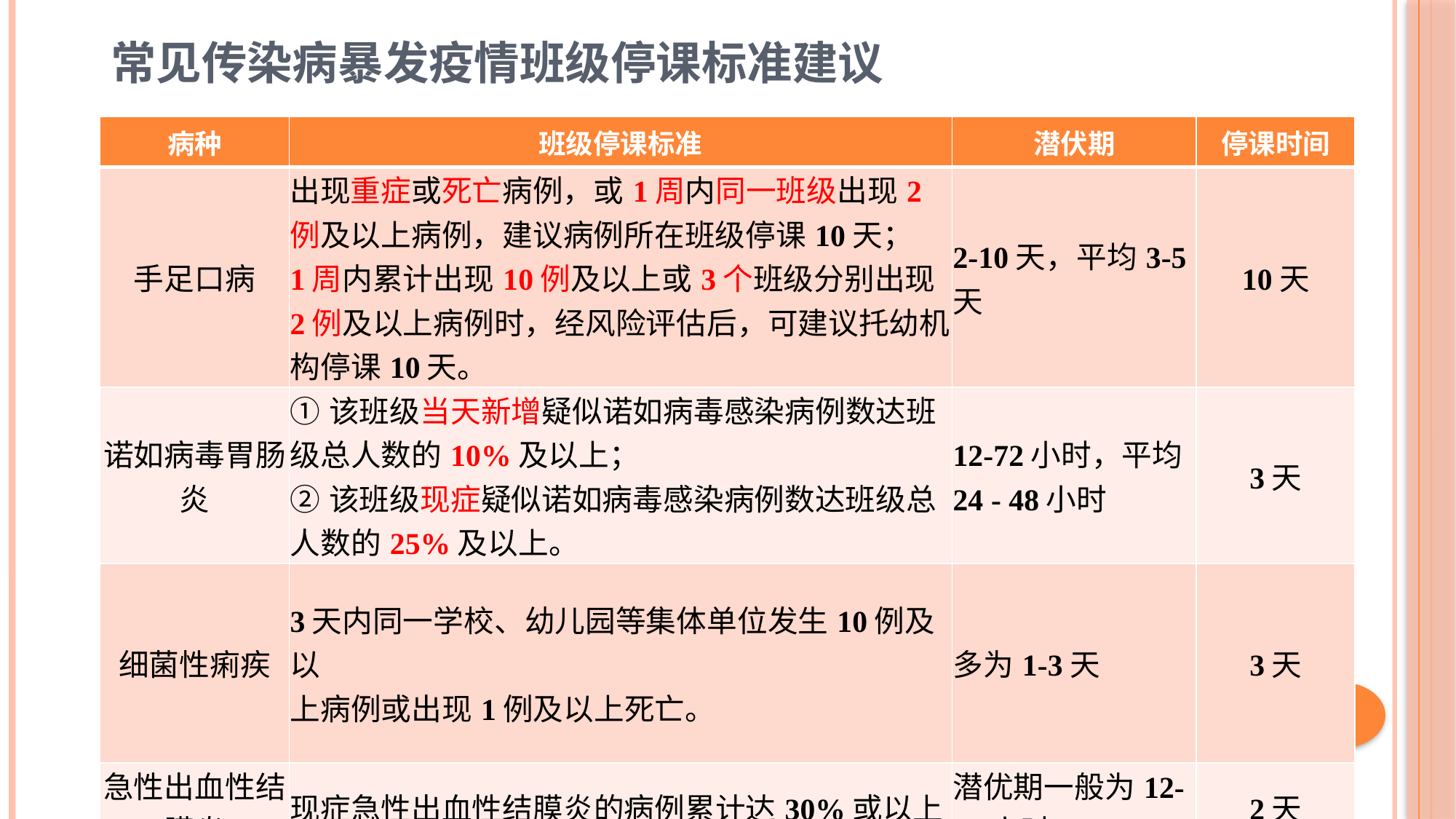

# 常见传染病暴发疫情班级停课标准建议
| 病种 | 班级停课标准 | 潜伏期 | 停课时间 |
| --- | --- | --- | --- |
| 手足口病 | 出现重症或死亡病例，或1周内同一班级出现2例及以上病例，建议病例所在班级停课10天； 1周内累计出现10例及以上或3个班级分别出现2例及以上病例时，经风险评估后，可建议托幼机构停课10天。 | 2-10天，平均3-5天 | 10天 |
| 诺如病毒胃肠炎 | ①该班级当天新增疑似诺如病毒感染病例数达班级总人数的10%及以上； ②该班级现症疑似诺如病毒感染病例数达班级总人数的25%及以上。 | 12-72小时，平均24 - 48小时 | 3天 |
| 细菌性痢疾 | 3天内同一学校、幼儿园等集体单位发生10例及以 上病例或出现1例及以上死亡。 | 多为1-3天 | 3天 |
| 急性出血性结膜炎 | 现症急性出血性结膜炎的病例累计达30%或以上 | 潜优期一般为12-48小时 | 2天 |